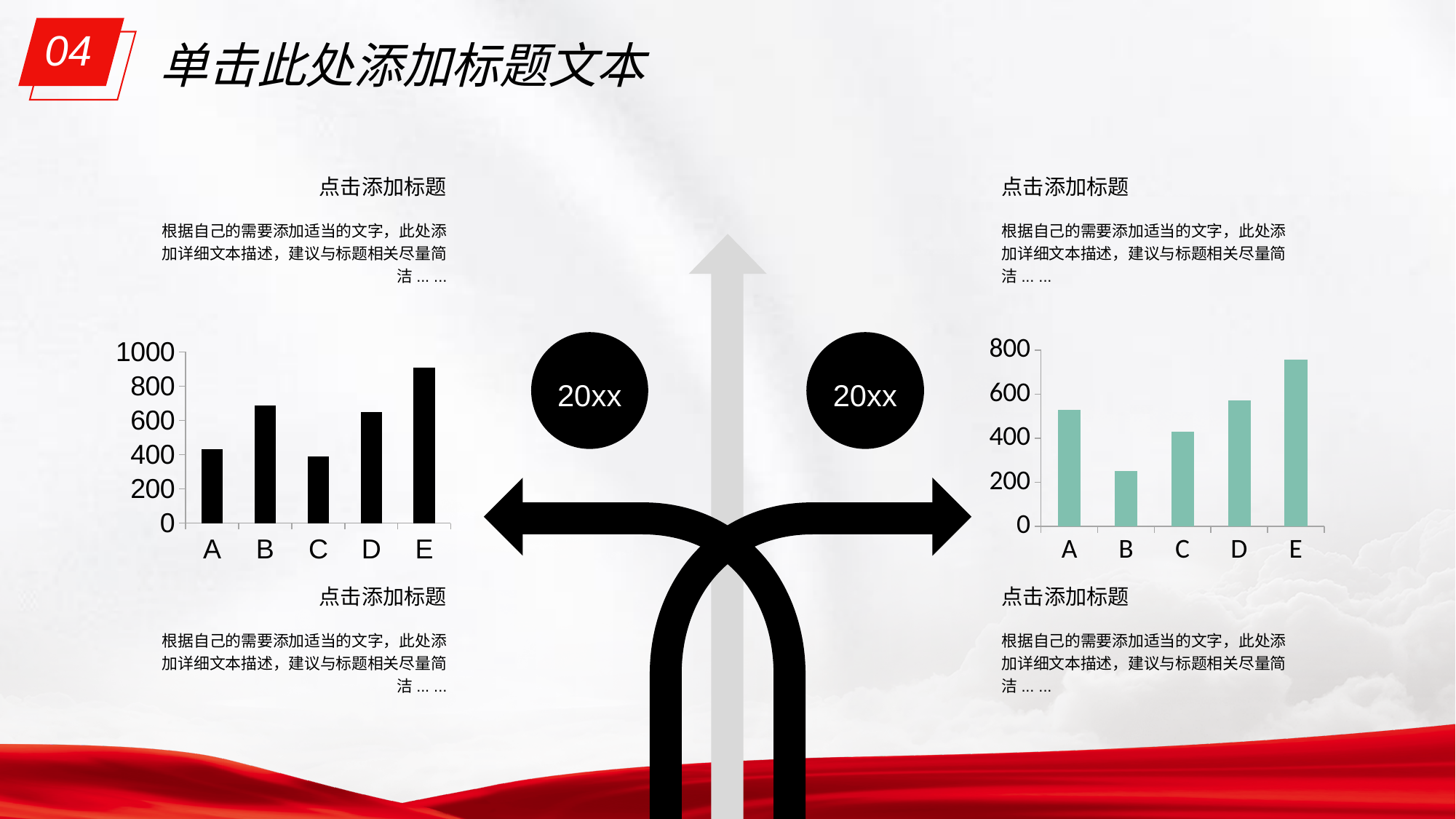

04
单击此处添加标题文本
点击添加标题
点击添加标题
根据自己的需要添加适当的文字，此处添加详细文本描述，建议与标题相关尽量简洁... ...
根据自己的需要添加适当的文字，此处添加详细文本描述，建议与标题相关尽量简洁... ...

### Chart

| Category | 系列 1 |
|---|---|
| A | 430.0 |
| B | 688.0 |
| C | 389.0 |
| D | 650.0 |
| E | 910.0 |

### Chart

| Category | 系列 1 |
|---|---|
| A | 528.0 |
| B | 253.0 |
| C | 430.0 |
| D | 571.0 |
| E | 757.0 |
20xx
20xx

点击添加标题
点击添加标题
根据自己的需要添加适当的文字，此处添加详细文本描述，建议与标题相关尽量简洁... ...
根据自己的需要添加适当的文字，此处添加详细文本描述，建议与标题相关尽量简洁... ...